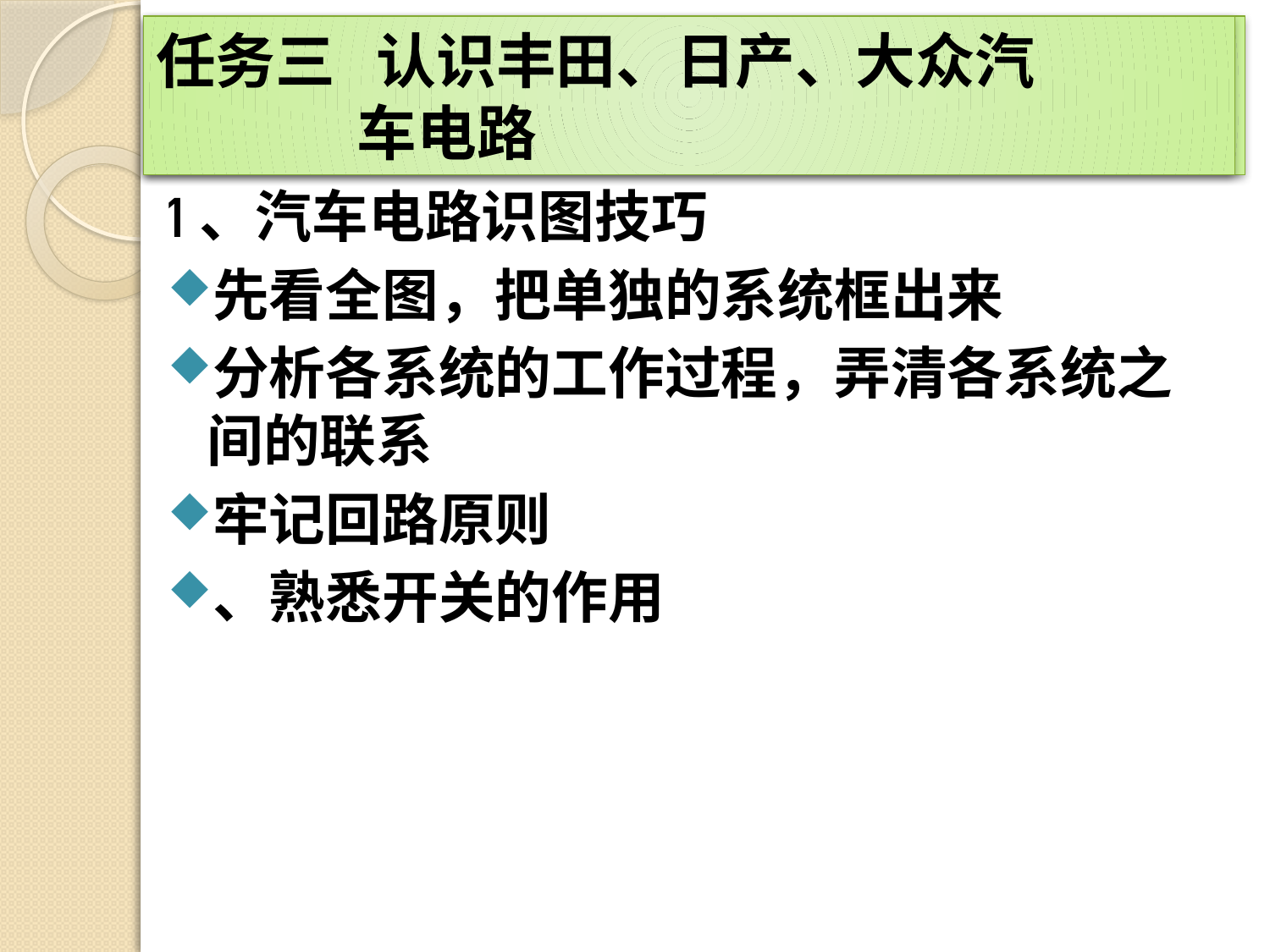

任务三   认识丰田、日产、大众汽
              车电路
# 任务二   认识汽车电器检测工具和 故障诊断方法
1、汽车电路识图技巧
先看全图，把单独的系统框出来
分析各系统的工作过程，弄清各系统之间的联系
牢记回路原则
、熟悉开关的作用